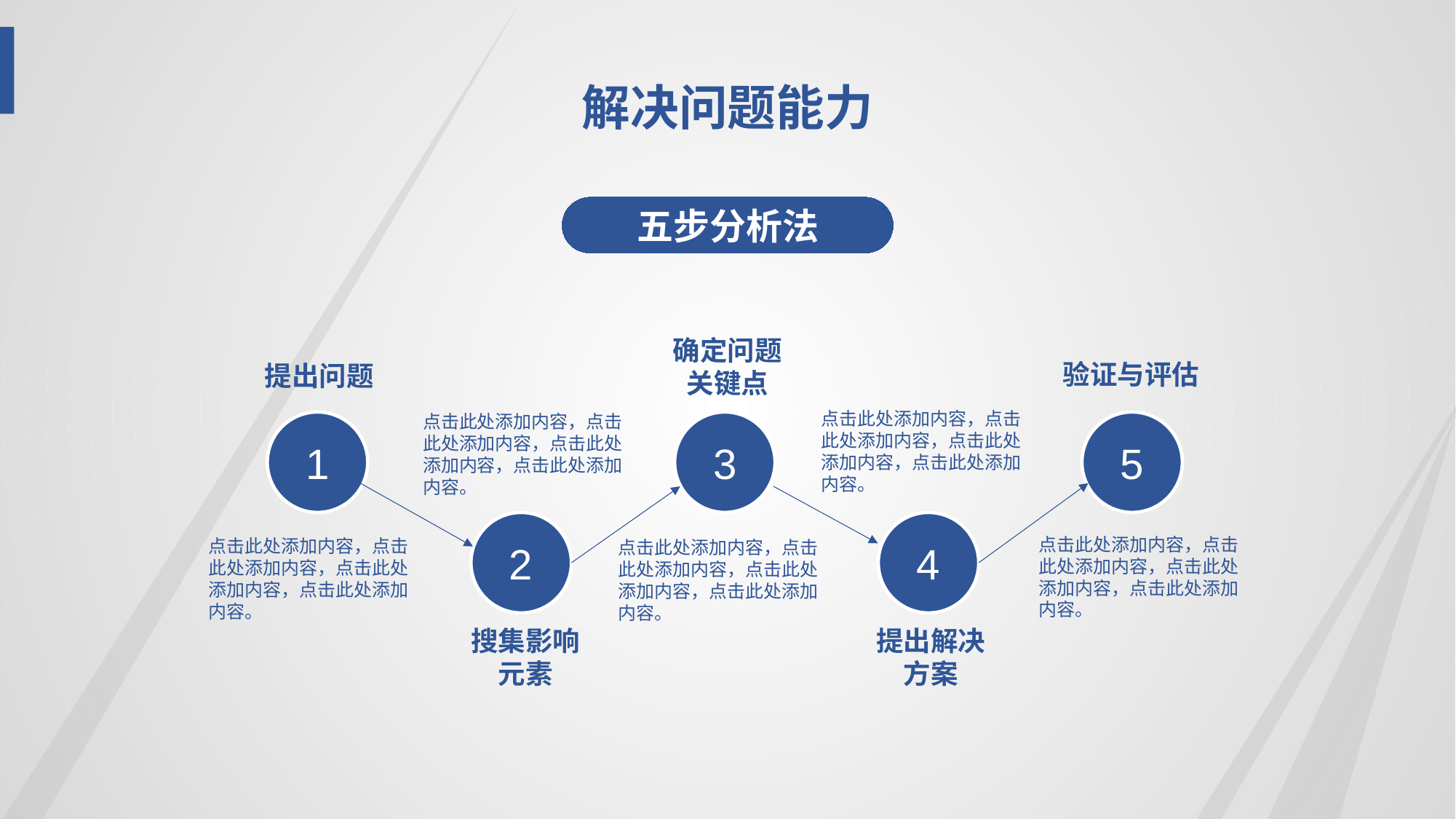

解决问题能力
五步分析法
确定问题
关键点
验证与评估
提出问题
点击此处添加内容，点击此处添加内容，点击此处添加内容，点击此处添加内容。
点击此处添加内容，点击此处添加内容，点击此处添加内容，点击此处添加内容。
1
3
5
2
4
点击此处添加内容，点击此处添加内容，点击此处添加内容，点击此处添加内容。
点击此处添加内容，点击此处添加内容，点击此处添加内容，点击此处添加内容。
点击此处添加内容，点击此处添加内容，点击此处添加内容，点击此处添加内容。
搜集影响
元素
提出解决
方案
.